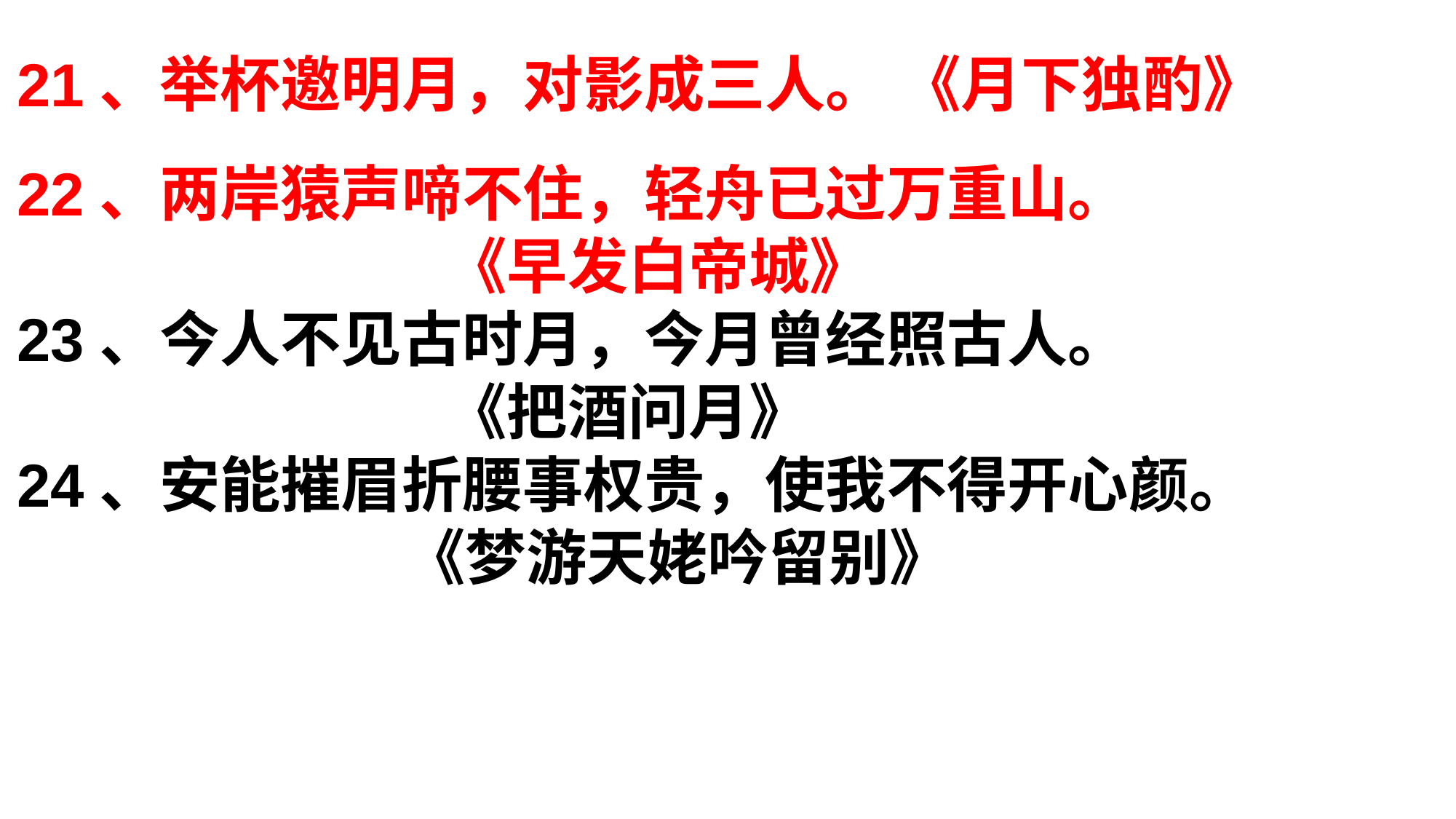

21、举杯邀明月，对影成三人。 《月下独酌》
22、两岸猿声啼不住，轻舟已过万重山。
                              《早发白帝城》
23、今人不见古时月，今月曾经照古人。
                              《把酒问月》
24、安能摧眉折腰事权贵，使我不得开心颜。
                           《梦游天姥吟留别》